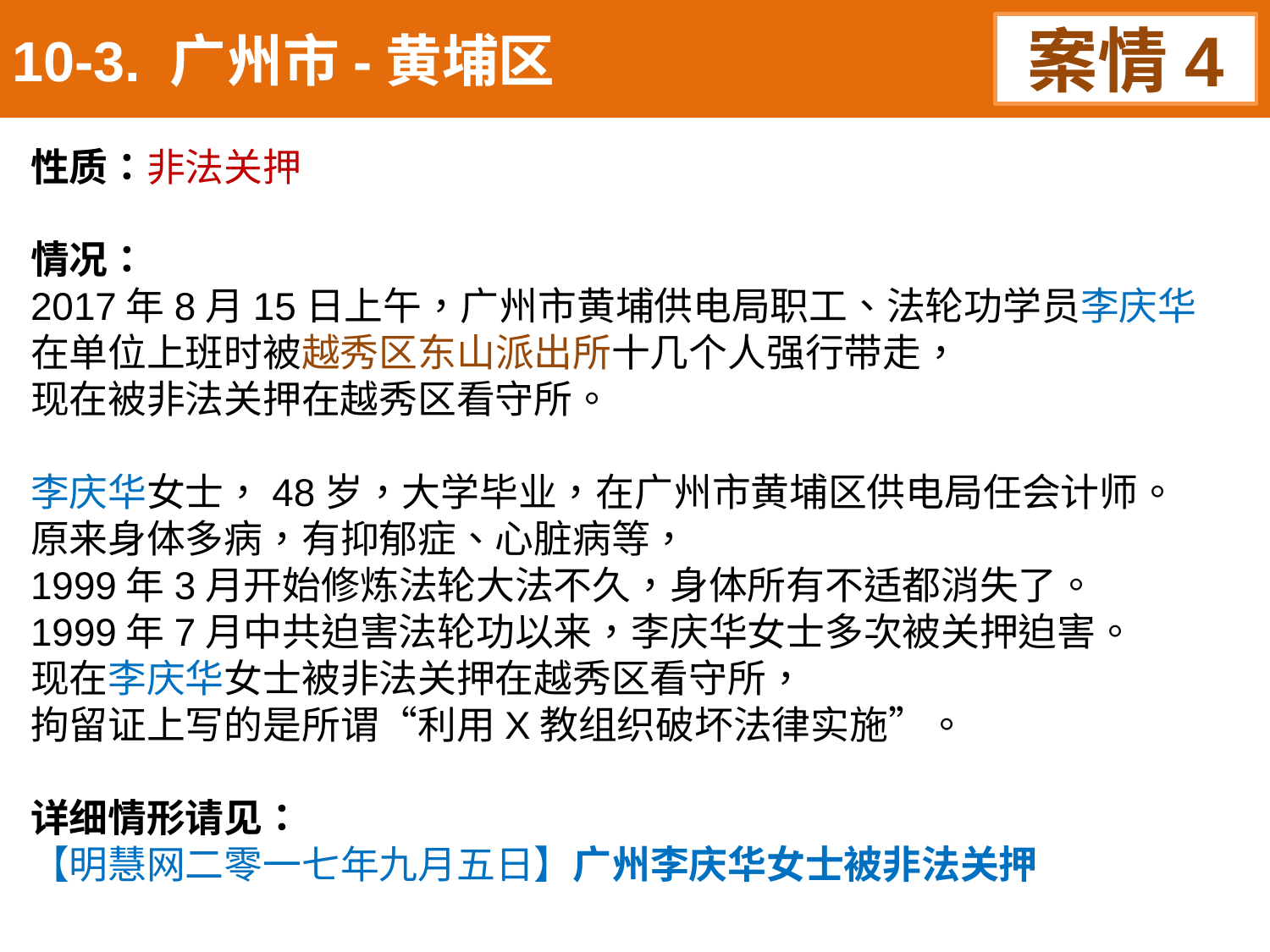

10-3. 广州市-黄埔区
案情4

性质：非法关押

情况：
2017年8月15日上午，广州市黄埔供电局职工、法轮功学员李庆华
在单位上班时被越秀区东山派出所十几个人强行带走，
现在被非法关押在越秀区看守所。

李庆华女士，48岁，大学毕业，在广州市黄埔区供电局任会计师。
原来身体多病，有抑郁症、心脏病等，
1999年3月开始修炼法轮大法不久，身体所有不适都消失了。
1999年7月中共迫害法轮功以来，李庆华女士多次被关押迫害。
现在李庆华女士被非法关押在越秀区看守所，
拘留证上写的是所谓“利用X教组织破坏法律实施”。

详细情形请见：
【明慧网二零一七年九月五日】广州李庆华女士被非法关押